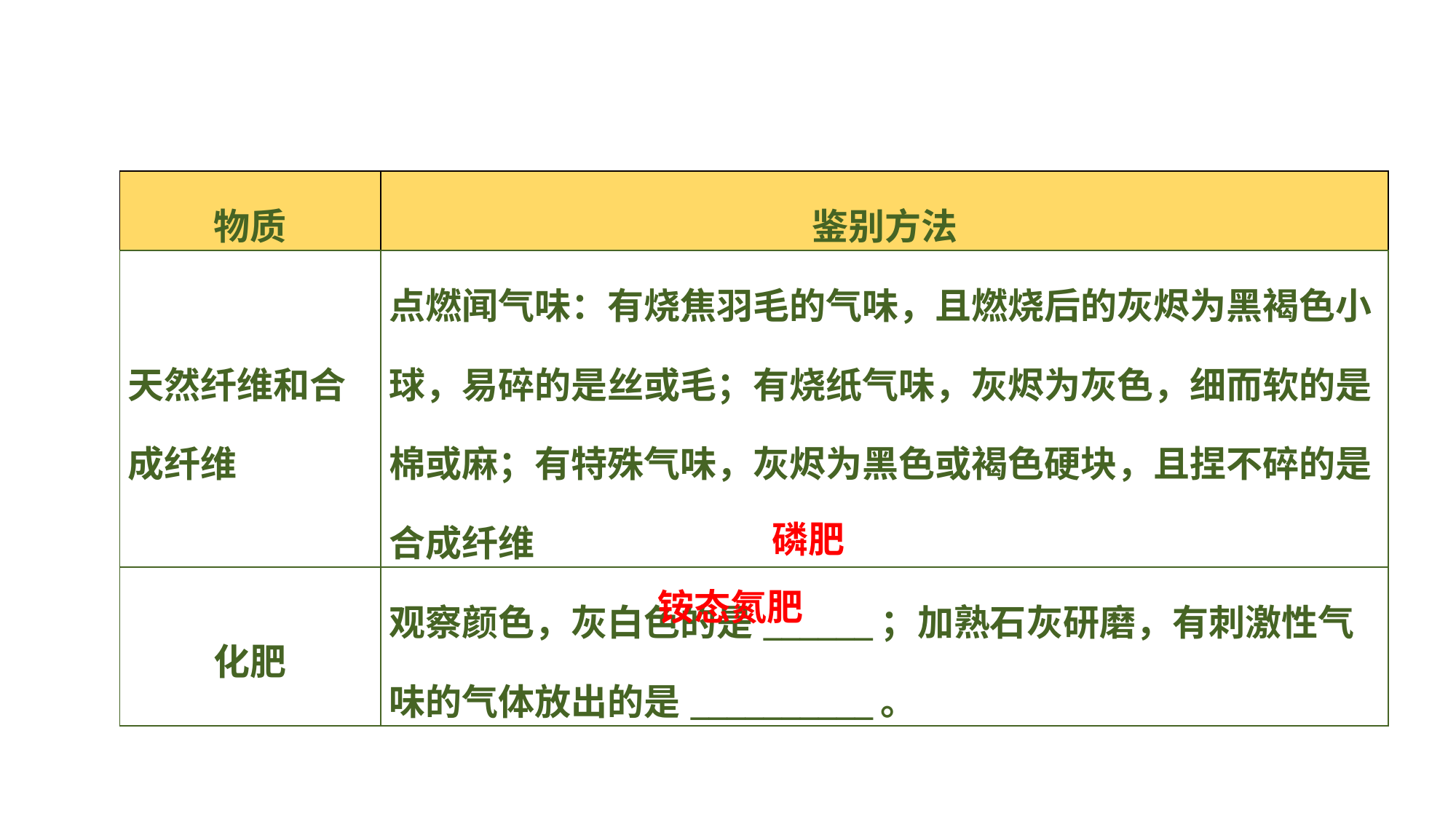

| 物质 | 鉴别方法 |
| --- | --- |
| 天然纤维和合成纤维 | 点燃闻气味：有烧焦羽毛的气味，且燃烧后的灰烬为黑褐色小球，易碎的是丝或毛；有烧纸气味，灰烬为灰色，细而软的是棉或麻；有特殊气味，灰烬为黑色或褐色硬块，且捏不碎的是合成纤维 |
| 化肥 | 观察颜色，灰白色的是\_\_\_\_\_\_；加熟石灰研磨，有刺激性气味的气体放出的是\_\_\_\_\_\_\_\_\_\_。 |
磷肥
铵态氮肥